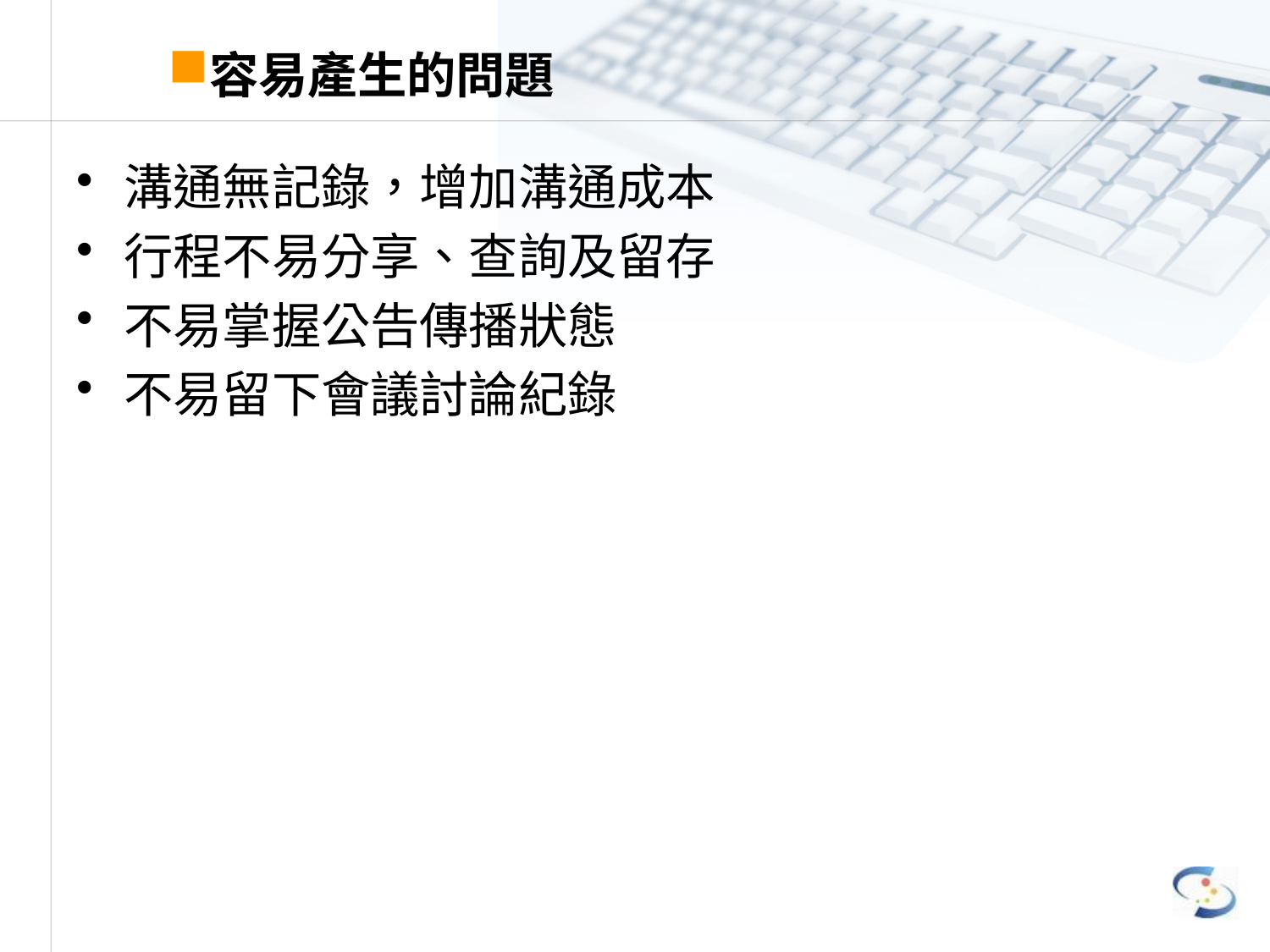

# 容易產生的問題
溝通無記錄，增加溝通成本
行程不易分享、查詢及留存
不易掌握公告傳播狀態
不易留下會議討論紀錄